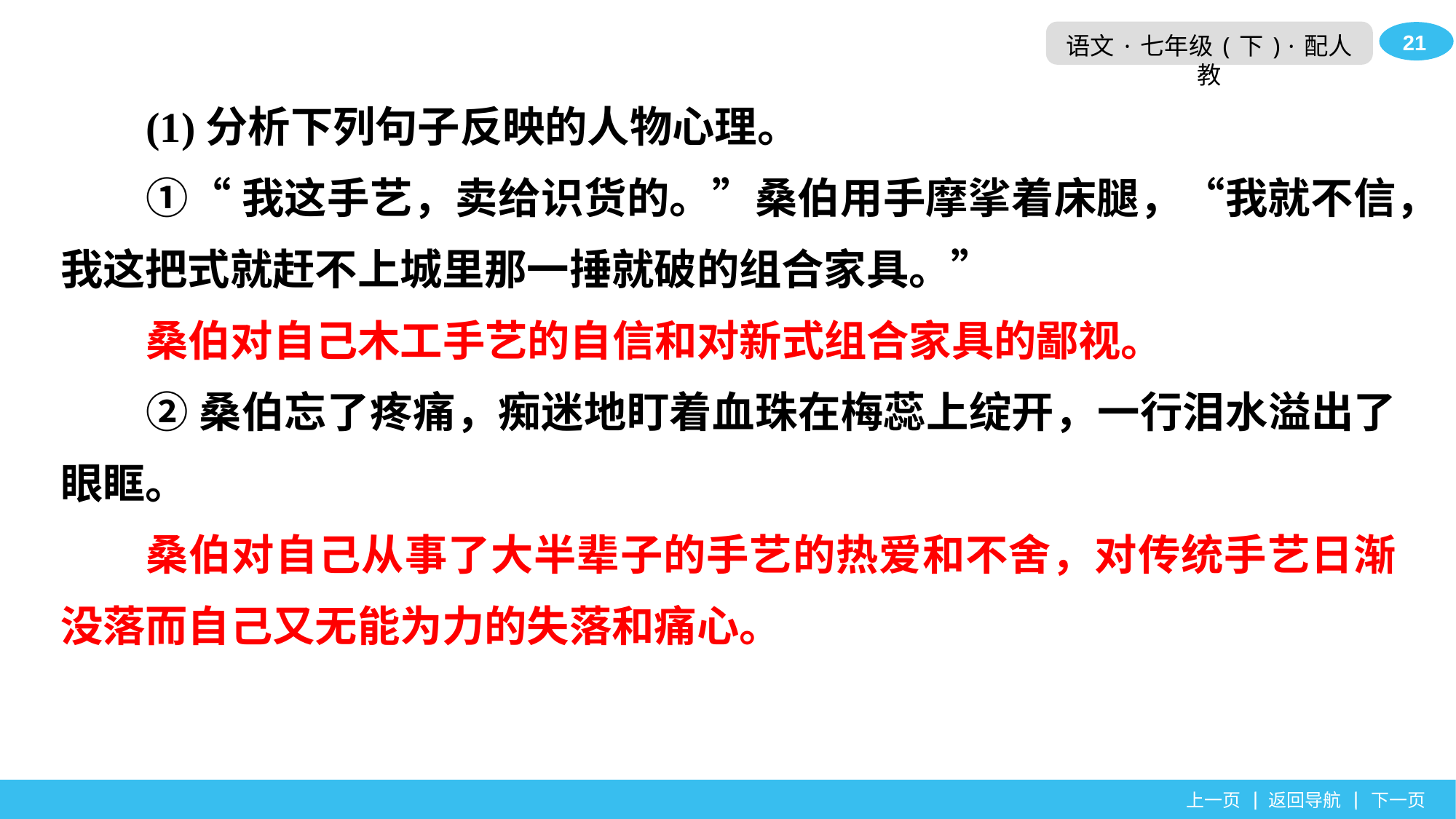

(1)分析下列句子反映的人物心理。
①“我这手艺，卖给识货的。”桑伯用手摩挲着床腿，“我就不信，我这把式就赶不上城里那一捶就破的组合家具。”
桑伯对自己木工手艺的自信和对新式组合家具的鄙视。
②桑伯忘了疼痛，痴迷地盯着血珠在梅蕊上绽开，一行泪水溢出了眼眶。
桑伯对自己从事了大半辈子的手艺的热爱和不舍，对传统手艺日渐没落而自己又无能为力的失落和痛心。